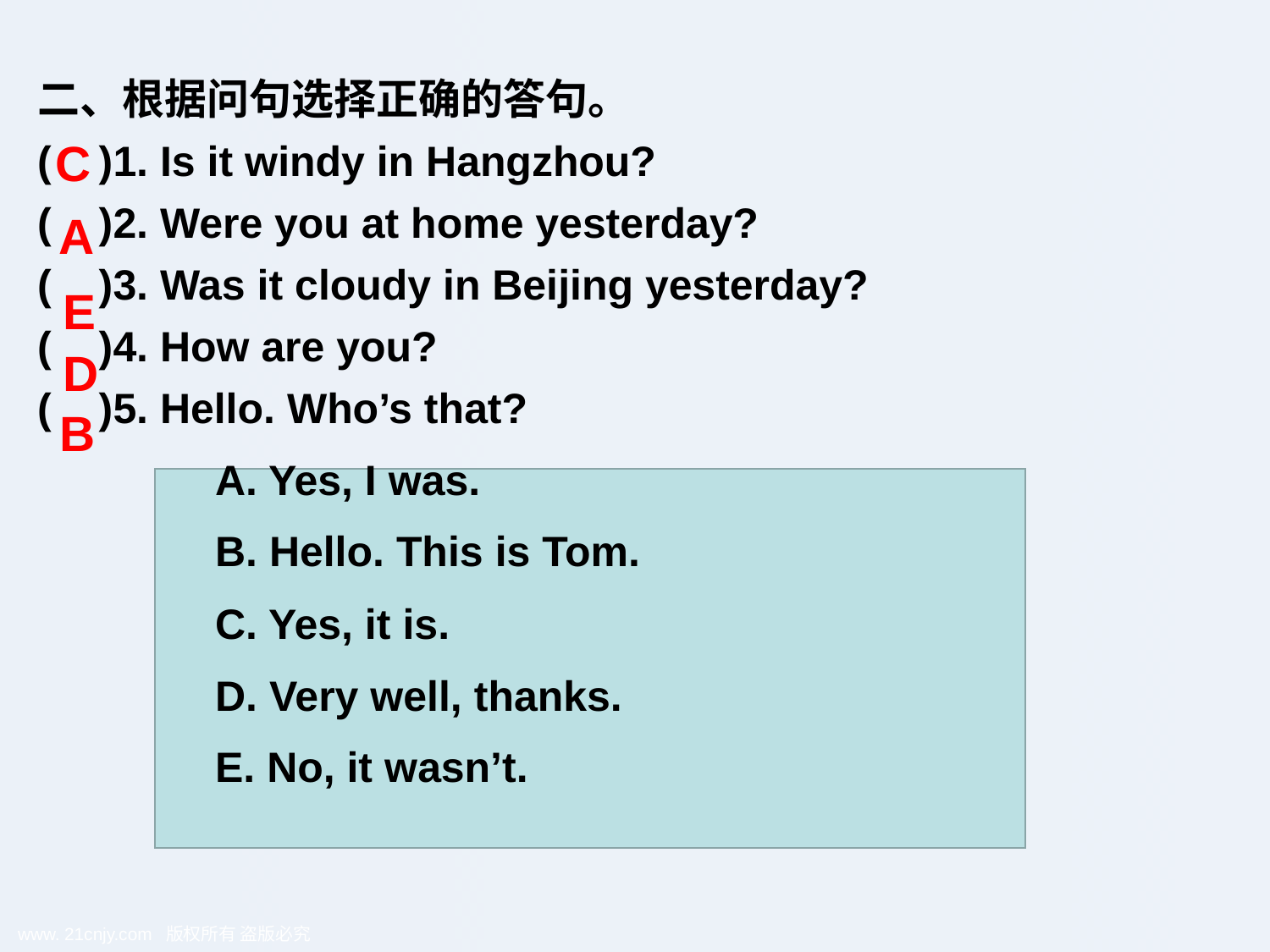

二、根据问句选择正确的答句。
(    )1. Is it windy in Hangzhou?
(    )2. Were you at home yesterday?
(    )3. Was it cloudy in Beijing yesterday?
(    )4. How are you?
(    )5. Hello. Who’s that?
               A. Yes, I was.
               B. Hello. This is Tom.
               C. Yes, it is.
               D. Very well, thanks.
               E. No, it wasn’t.
C
A
E
D
B